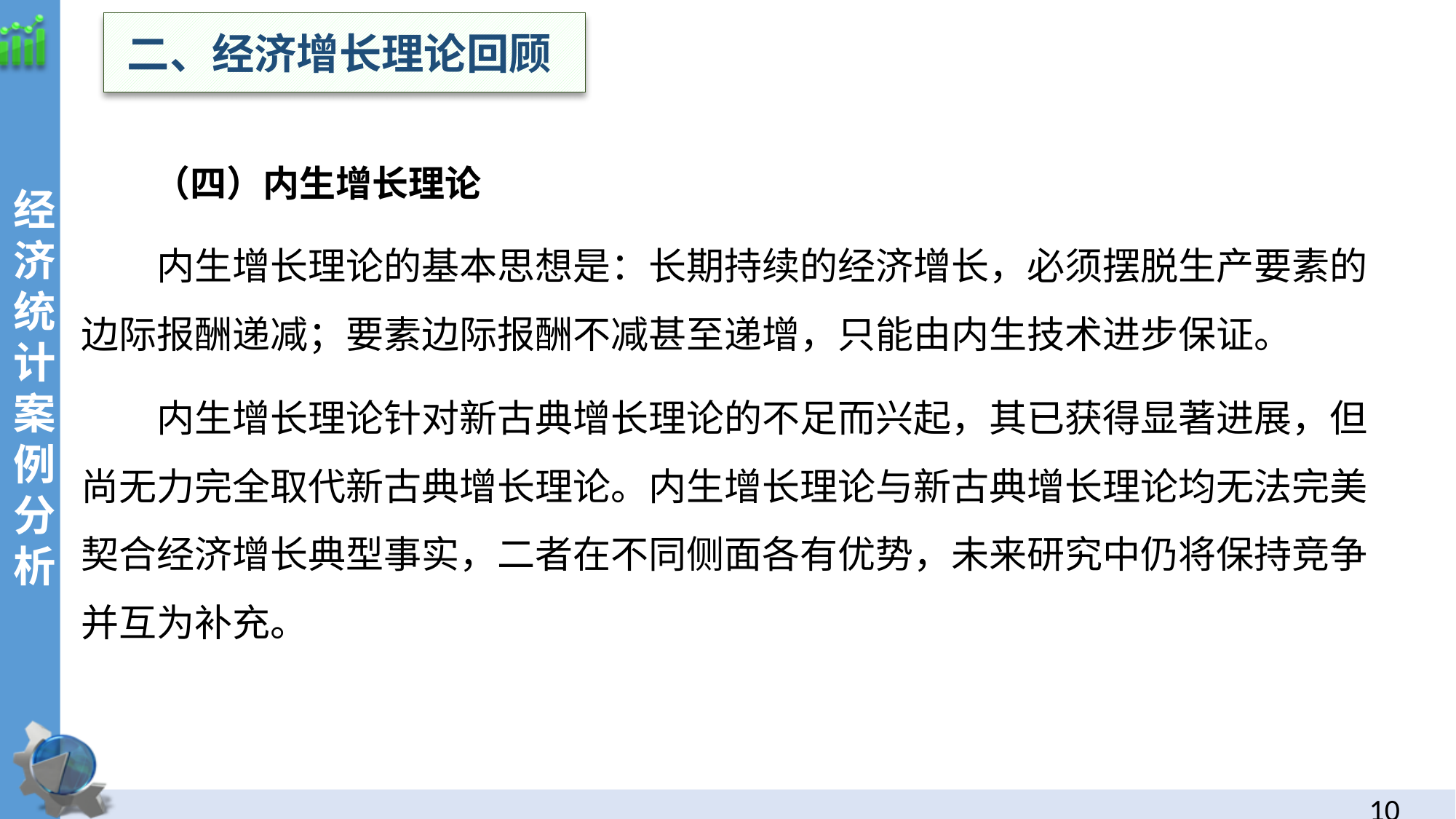

二、经济增长理论回顾

经济统计案例分析
（四）内生增长理论
内生增长理论的基本思想是：长期持续的经济增长，必须摆脱生产要素的边际报酬递减；要素边际报酬不减甚至递增，只能由内生技术进步保证。
内生增长理论针对新古典增长理论的不足而兴起，其已获得显著进展，但尚无力完全取代新古典增长理论。内生增长理论与新古典增长理论均无法完美契合经济增长典型事实，二者在不同侧面各有优势，未来研究中仍将保持竞争并互为补充。
10